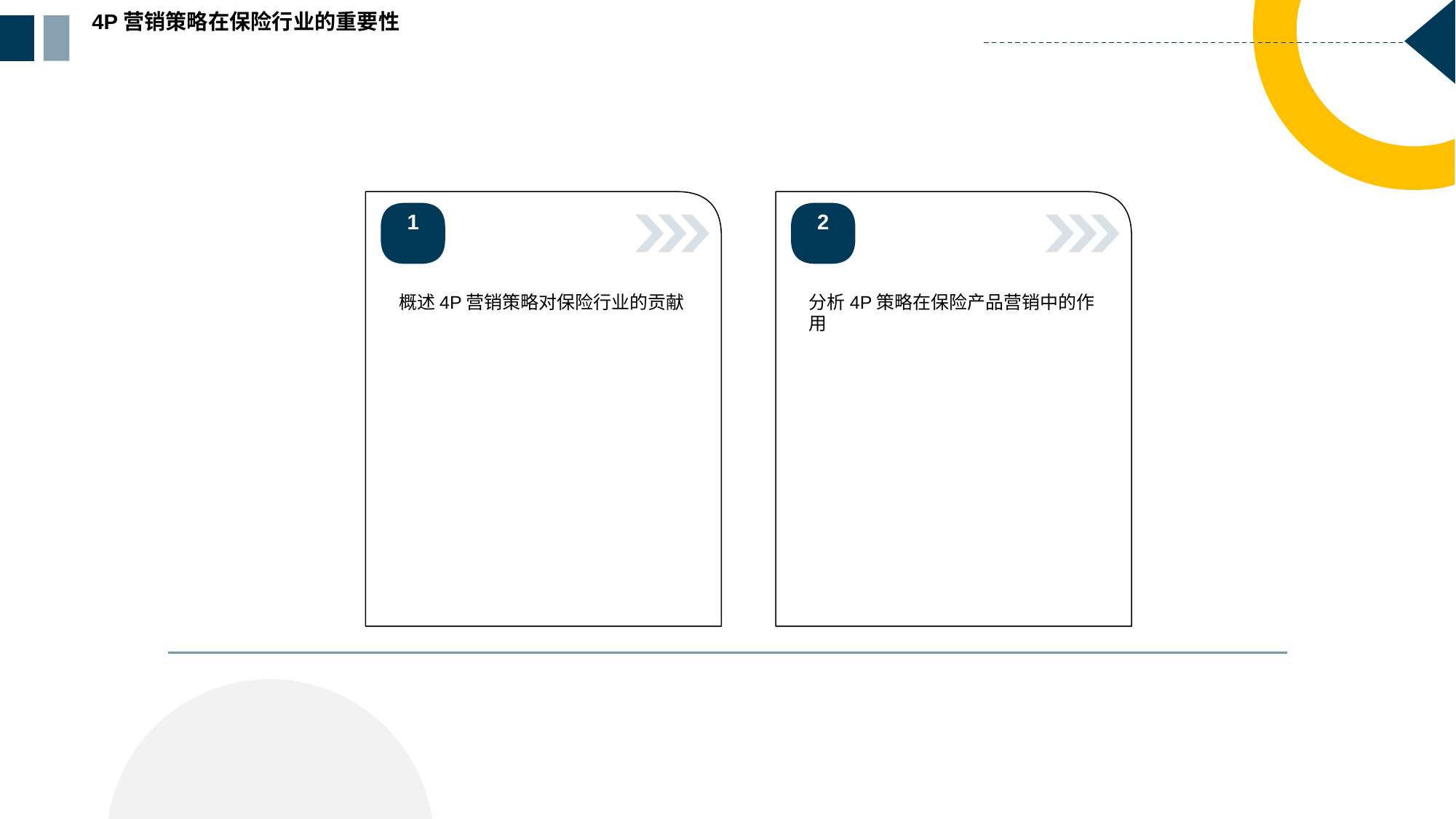

4P营销策略在保险行业的重要性

1
2

概述4P营销策略对保险行业的贡献

分析4P策略在保险产品营销中的作用